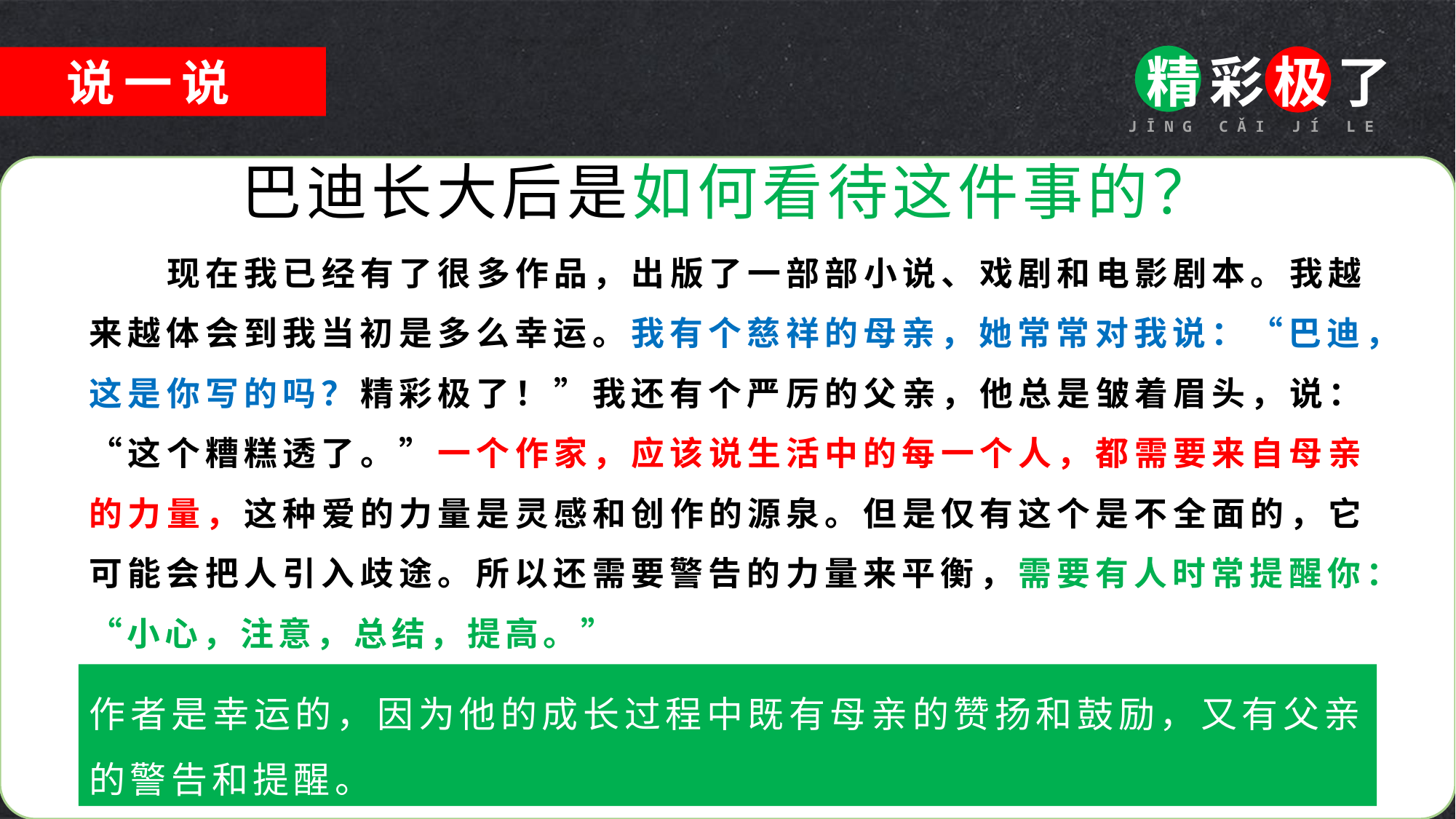

说一说
巴迪长大后是如何看待这件事的？
　　现在我已经有了很多作品，出版了一部部小说、戏剧和电影剧本。我越来越体会到我当初是多么幸运。我有个慈祥的母亲，她常常对我说：“巴迪，这是你写的吗？精彩极了！”我还有个严厉的父亲，他总是皱着眉头，说：“这个糟糕透了。”一个作家，应该说生活中的每一个人，都需要来自母亲的力量，这种爱的力量是灵感和创作的源泉。但是仅有这个是不全面的，它可能会把人引入歧途。所以还需要警告的力量来平衡，需要有人时常提醒你：“小心，注意，总结，提高。”
作者是幸运的，因为他的成长过程中既有母亲的赞扬和鼓励，又有父亲的警告和提醒。